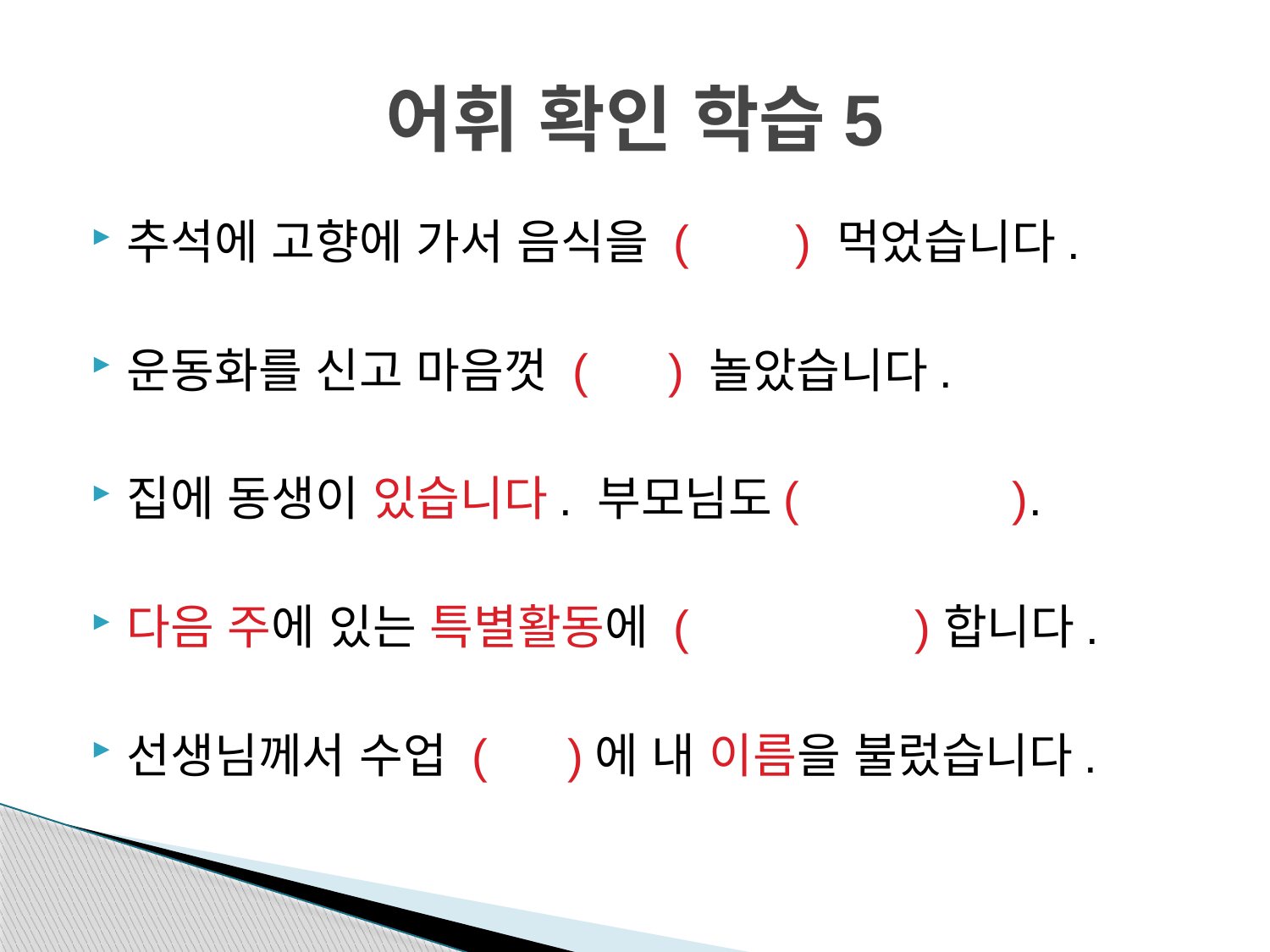

# 어휘 확인 학습5
추석에 고향에 가서 음식을 (        ) 먹었습니다.

운동화를 신고 마음껏 (      ) 놀았습니다.

집에 동생이 있습니다. 부모님도(                ).

다음 주에 있는 특별활동에 (                 )합니다.

선생님께서 수업 (      )에 내 이름을 불렀습니다.